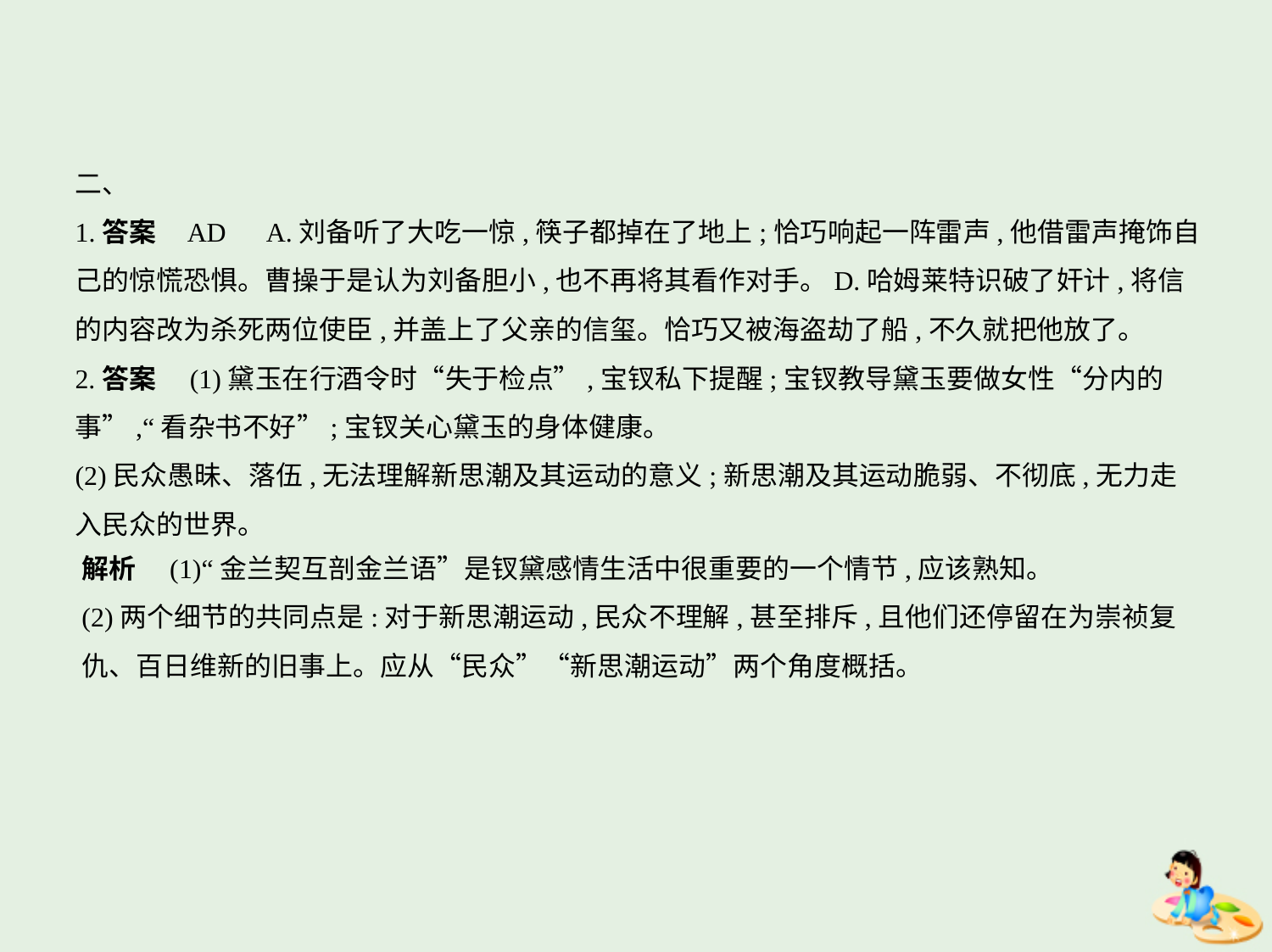

二、
1.答案    AD　A.刘备听了大吃一惊,筷子都掉在了地上;恰巧响起一阵雷声,他借雷声掩饰自
己的惊慌恐惧。曹操于是认为刘备胆小,也不再将其看作对手。D.哈姆莱特识破了奸计,将信
的内容改为杀死两位使臣,并盖上了父亲的信玺。恰巧又被海盗劫了船,不久就把他放了。
2.答案　(1)黛玉在行酒令时“失于检点”,宝钗私下提醒;宝钗教导黛玉要做女性“分内的
事”,“看杂书不好”;宝钗关心黛玉的身体健康。
(2)民众愚昧、落伍,无法理解新思潮及其运动的意义;新思潮及其运动脆弱、不彻底,无力走
入民众的世界。
解析　(1)“金兰契互剖金兰语”是钗黛感情生活中很重要的一个情节,应该熟知。
(2)两个细节的共同点是:对于新思潮运动,民众不理解,甚至排斥,且他们还停留在为崇祯复
仇、百日维新的旧事上。应从“民众”“新思潮运动”两个角度概括。